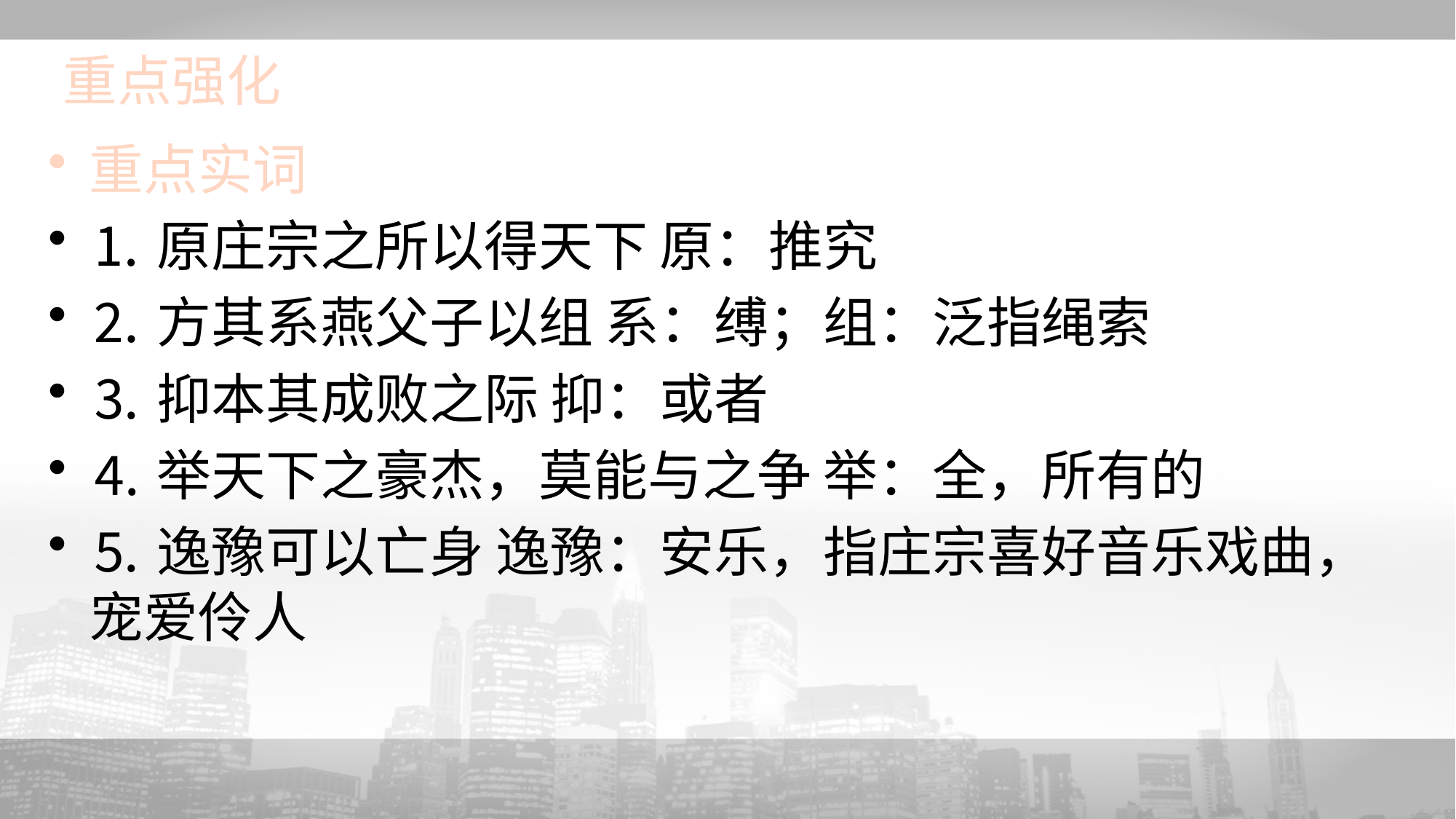

# 重点强化
重点实词
⒈原庄宗之所以得天下 原：推究
⒉方其系燕父子以组 系：缚；组：泛指绳索
⒊抑本其成败之际 抑：或者
⒋举天下之豪杰，莫能与之争 举：全，所有的
⒌逸豫可以亡身 逸豫：安乐，指庄宗喜好音乐戏曲，宠爱伶人